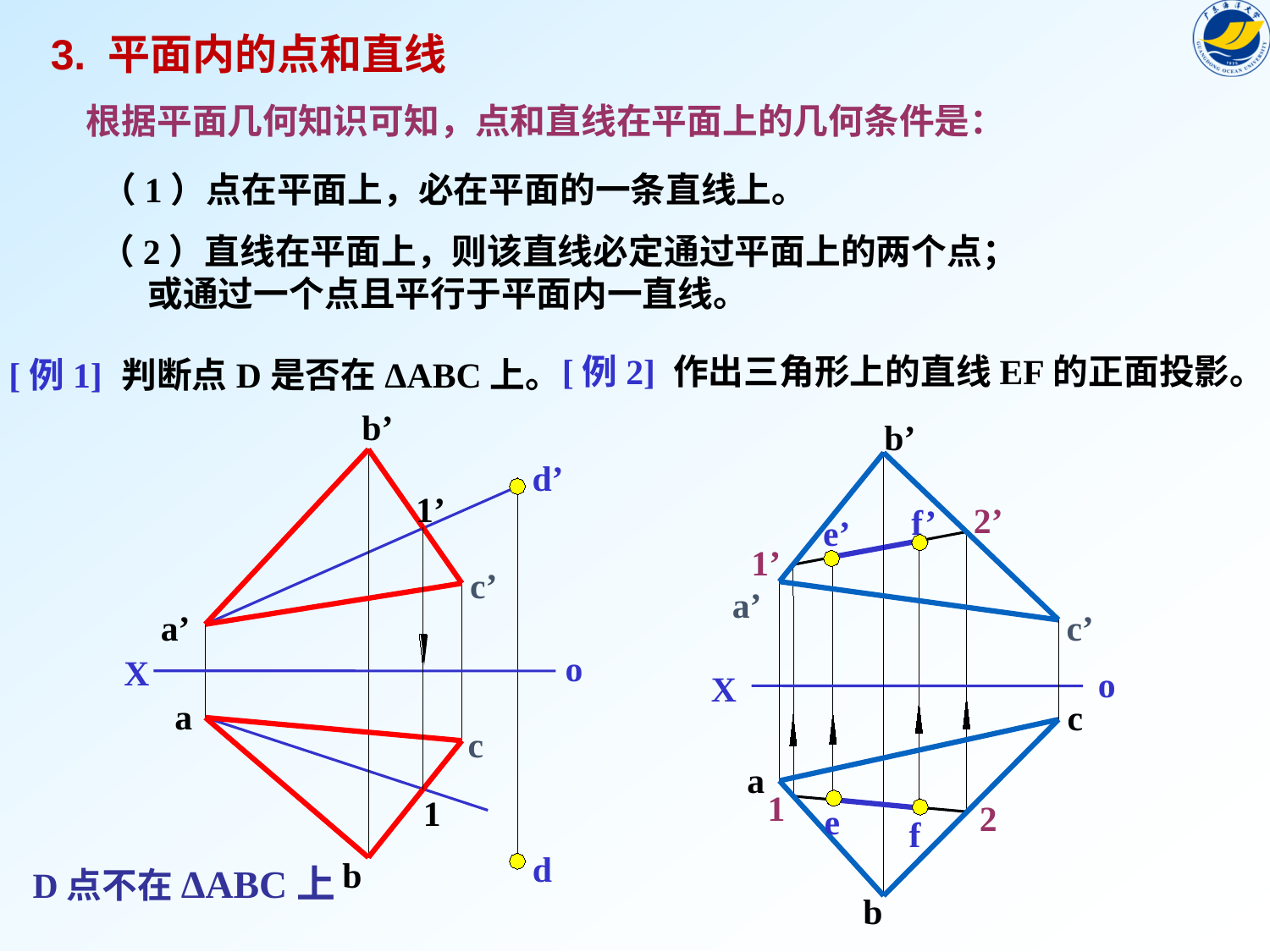

3. 平面内的点和直线
根据平面几何知识可知，点和直线在平面上的几何条件是：
（1）点在平面上，必在平面的一条直线上。
（2）直线在平面上，则该直线必定通过平面上的两个点；
     或通过一个点且平行于平面内一直线。
[例1] 判断点D是否在ΔABC上。
[例2] 作出三角形上的直线EF的正面投影。
b’
c’
a’
a
c
b

b’

c’

c
a
b
a’
d’

d

1’

2’
f’
e’

1’

o
X

o
X

1
1

e

f
2

D点不在ΔABC上